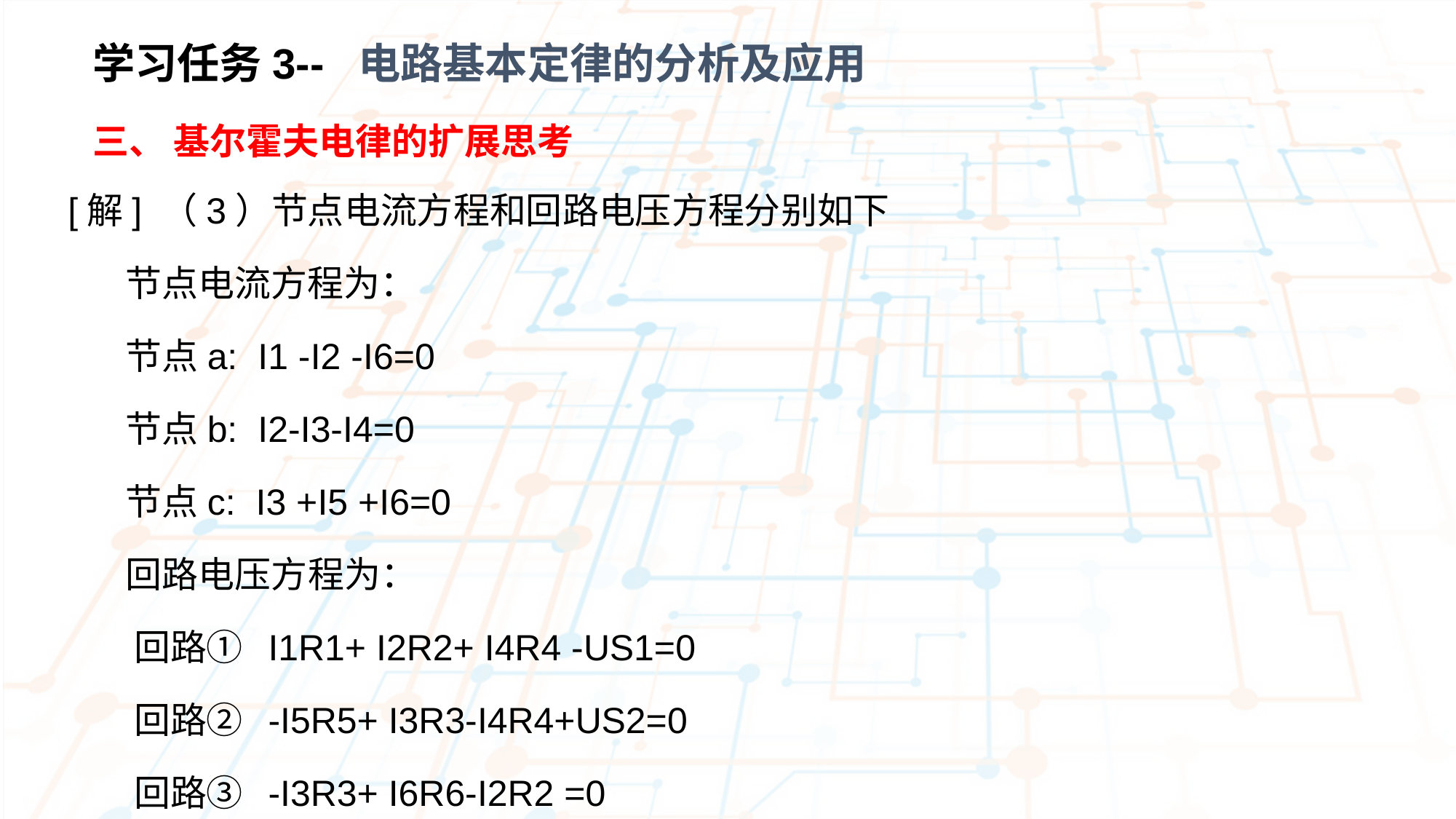

学习任务3--  电路基本定律的分析及应用
三、 基尔霍夫电律的扩展思考
[解] （3）节点电流方程和回路电压方程分别如下
      节点电流方程为：
      节点a:  I1 -I2 -I6=0
      节点b:  I2-I3-I4=0
      节点c:  I3 +I5 +I6=0
      回路电压方程为：
       回路①  I1R1+ I2R2+ I4R4 -US1=0
       回路②  -I5R5+ I3R3-I4R4+US2=0
       回路③  -I3R3+ I6R6-I2R2 =0